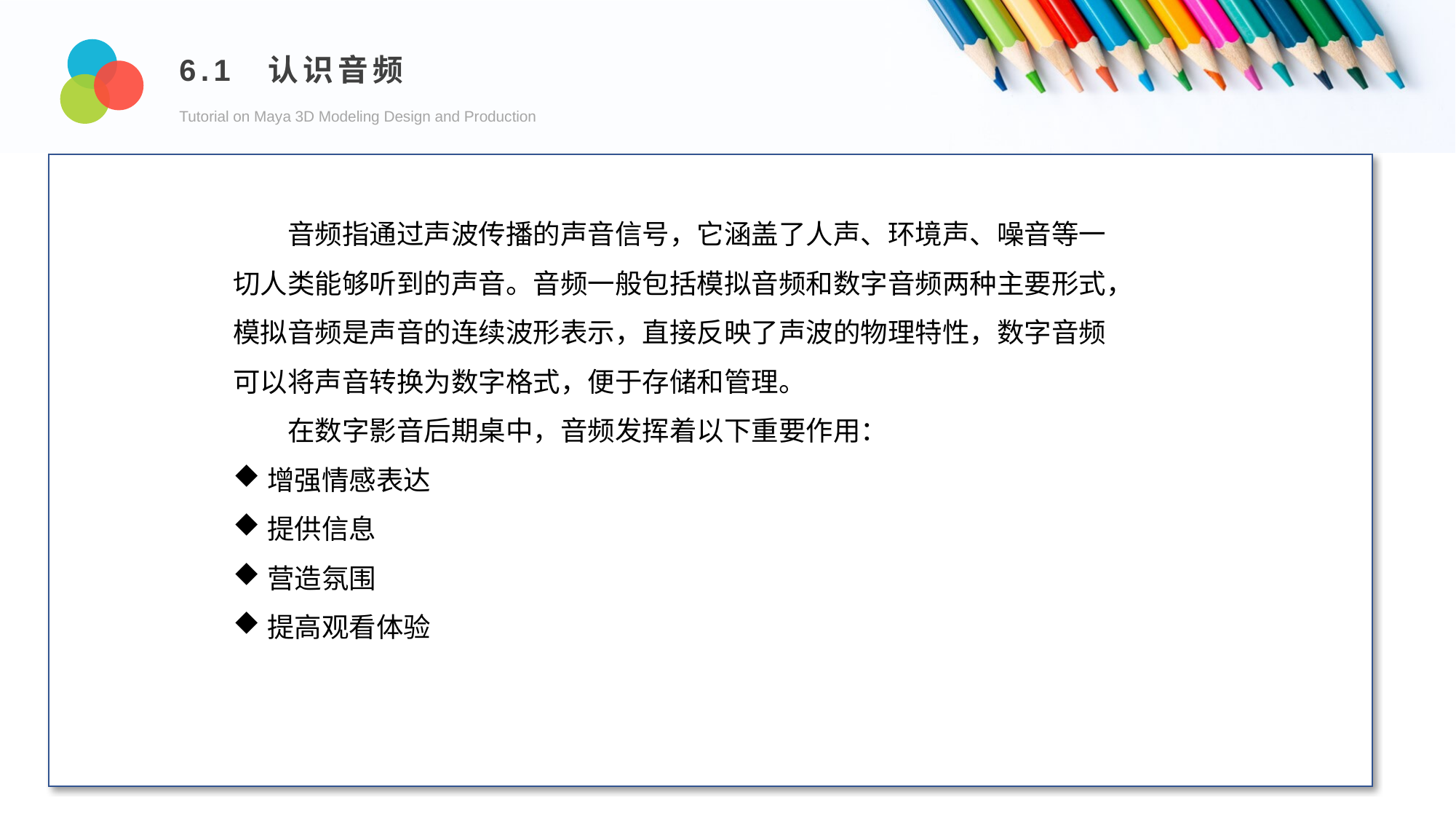

6.1  认识音频
Tutorial on Maya 3D Modeling Design and Production
Design and Production
音频指通过声波传播的声音信号，它涵盖了人声、环境声、噪音等一切人类能够听到的声音。音频一般包括模拟音频和数字音频两种主要形式，模拟音频是声音的连续波形表示，直接反映了声波的物理特性，数字音频可以将声音转换为数字格式，便于存储和管理。
在数字影音后期桌中，音频发挥着以下重要作用：
增强情感表达
提供信息
营造氛围
提高观看体验